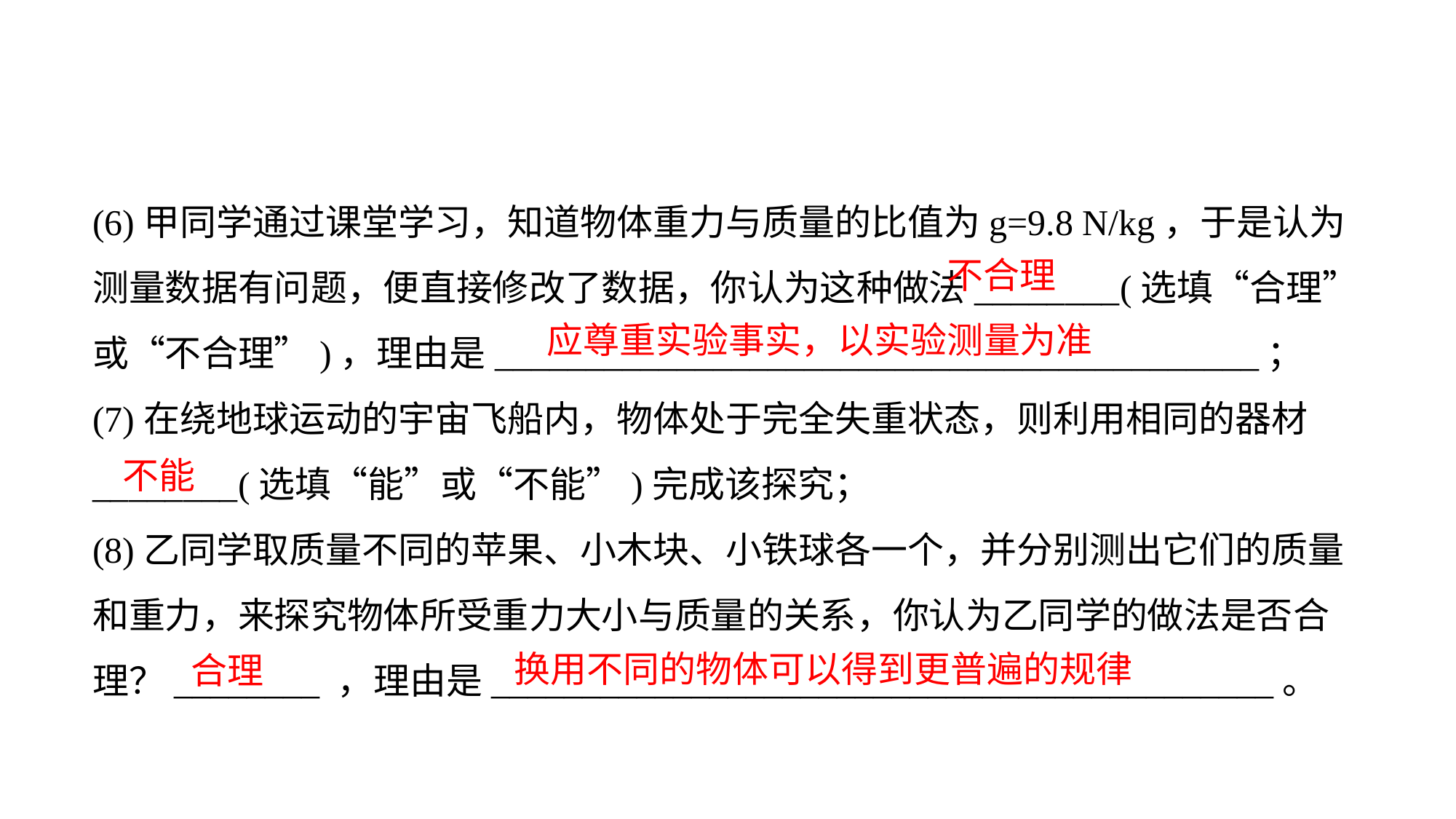

(6)甲同学通过课堂学习，知道物体重力与质量的比值为g=9.8 N/kg，于是认为测量数据有问题，便直接修改了数据，你认为这种做法________(选填“合理”或“不合理”)，理由是__________________________________________；
(7)在绕地球运动的宇宙飞船内，物体处于完全失重状态，则利用相同的器材________(选填“能”或“不能”)完成该探究；
(8)乙同学取质量不同的苹果、小木块、小铁球各一个，并分别测出它们的质量和重力，来探究物体所受重力大小与质量的关系，你认为乙同学的做法是否合理？________ ，理由是___________________________________________。
不合理
应尊重实验事实，以实验测量为准
不能
换用不同的物体可以得到更普遍的规律
合理